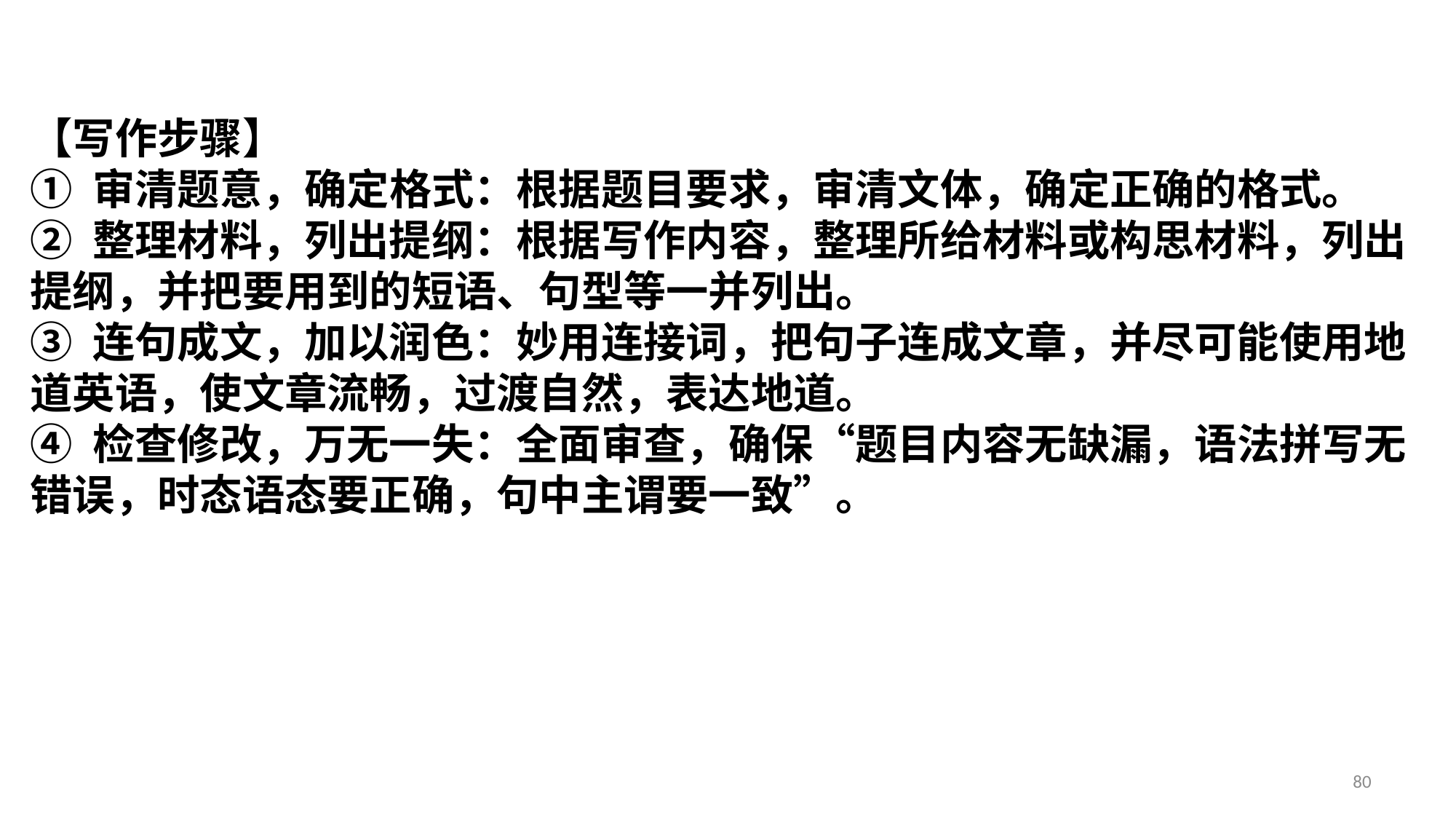

【写作步骤】
① 审清题意，确定格式：根据题目要求，审清文体，确定正确的格式。
② 整理材料，列出提纲：根据写作内容，整理所给材料或构思材料，列出提纲，并把要用到的短语、句型等一并列出。
③ 连句成文，加以润色：妙用连接词，把句子连成文章，并尽可能使用地道英语，使文章流畅，过渡自然，表达地道。
④ 检查修改，万无一失：全面审查，确保“题目内容无缺漏，语法拼写无错误，时态语态要正确，句中主谓要一致”。
80